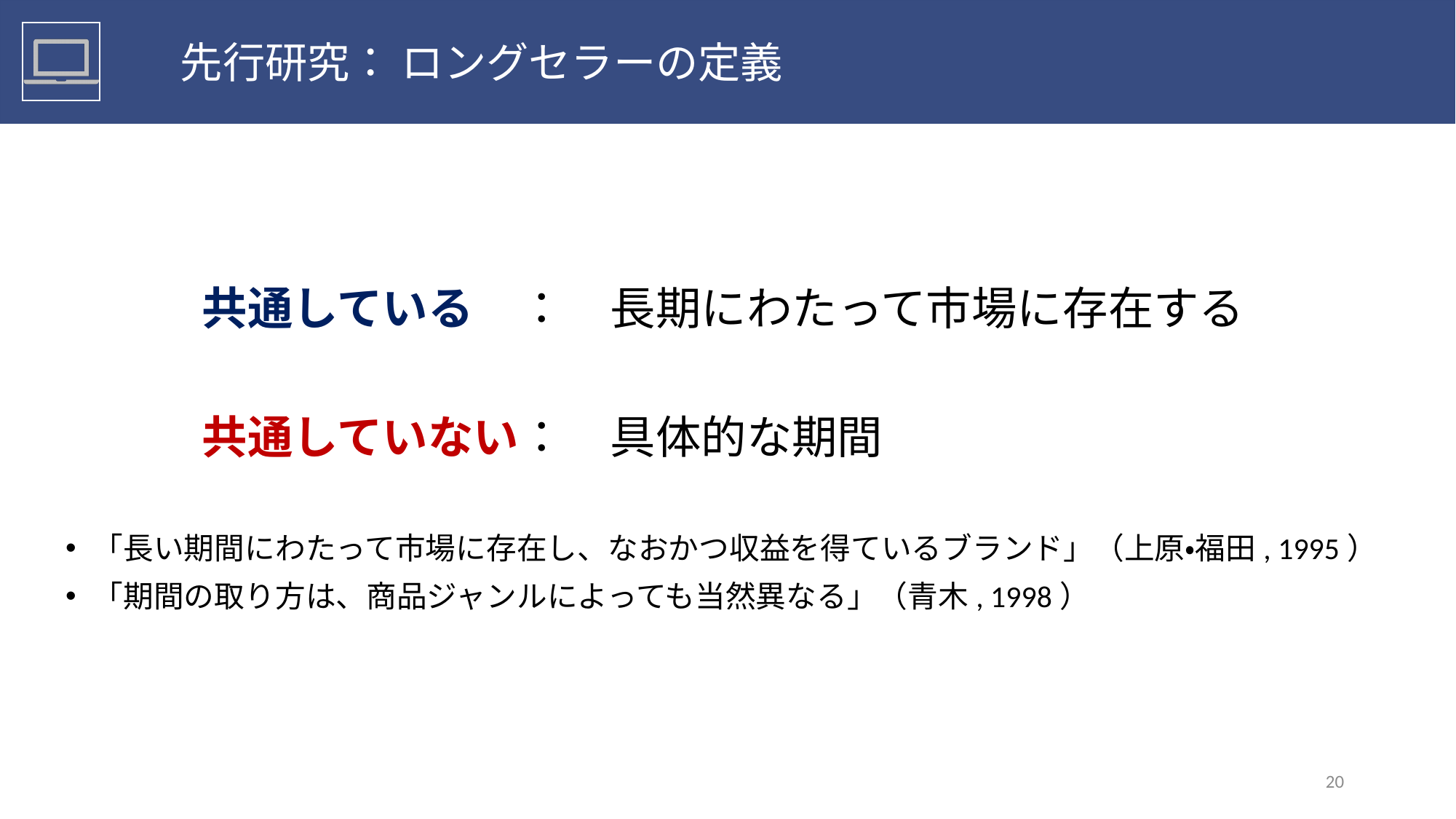

先行研究： ロングセラーの定義

　　　共通している　：　長期にわたって市場に存在する

　　　共通していない：　具体的な期間

「長い期間にわたって市場に存在し、なおかつ収益を得ているブランド」（上原・福田, 1995）
「期間の取り方は、商品ジャンルによっても当然異なる」（青木, 1998）

20